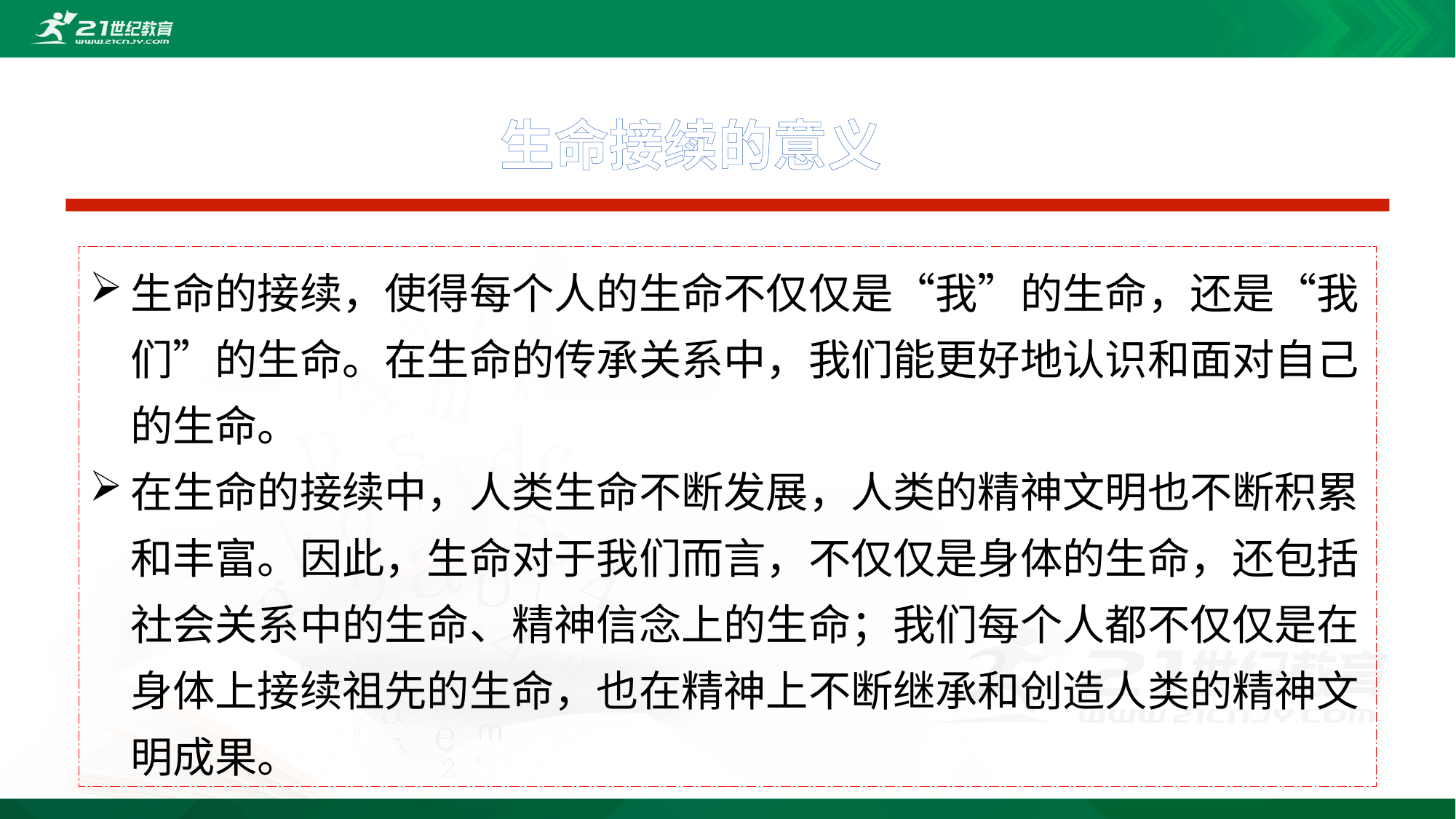

生命接续的意义

生命的接续，使得每个人的生命不仅仅是“我”的生命，还是“我们”的生命。在生命的传承关系中，我们能更好地认识和面对自己的生命。
在生命的接续中，人类生命不断发展，人类的精神文明也不断积累和丰富。因此，生命对于我们而言，不仅仅是身体的生命，还包括社会关系中的生命、精神信念上的生命；我们每个人都不仅仅是在身体上接续祖先的生命，也在精神上不断继承和创造人类的精神文明成果。